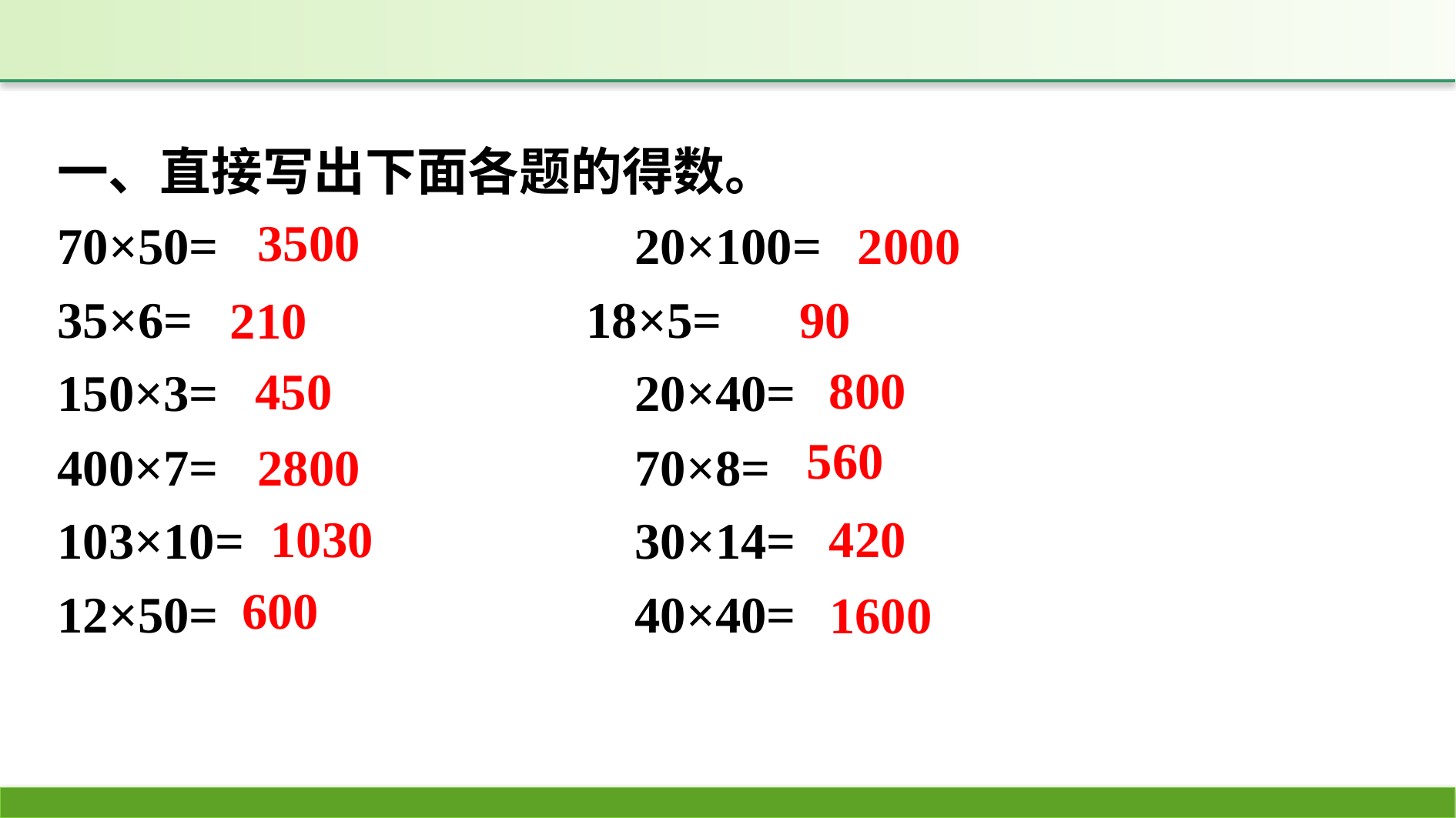

一、直接写出下面各题的得数。
70×50=　　　　			20×100=
35×6=				18×5=
150×3=				20×40=
400×7=				70×8=
103×10=				30×14=
12×50=				40×40=
3500
2000
90
210
800
450
560
2800
420
1030
600
1600